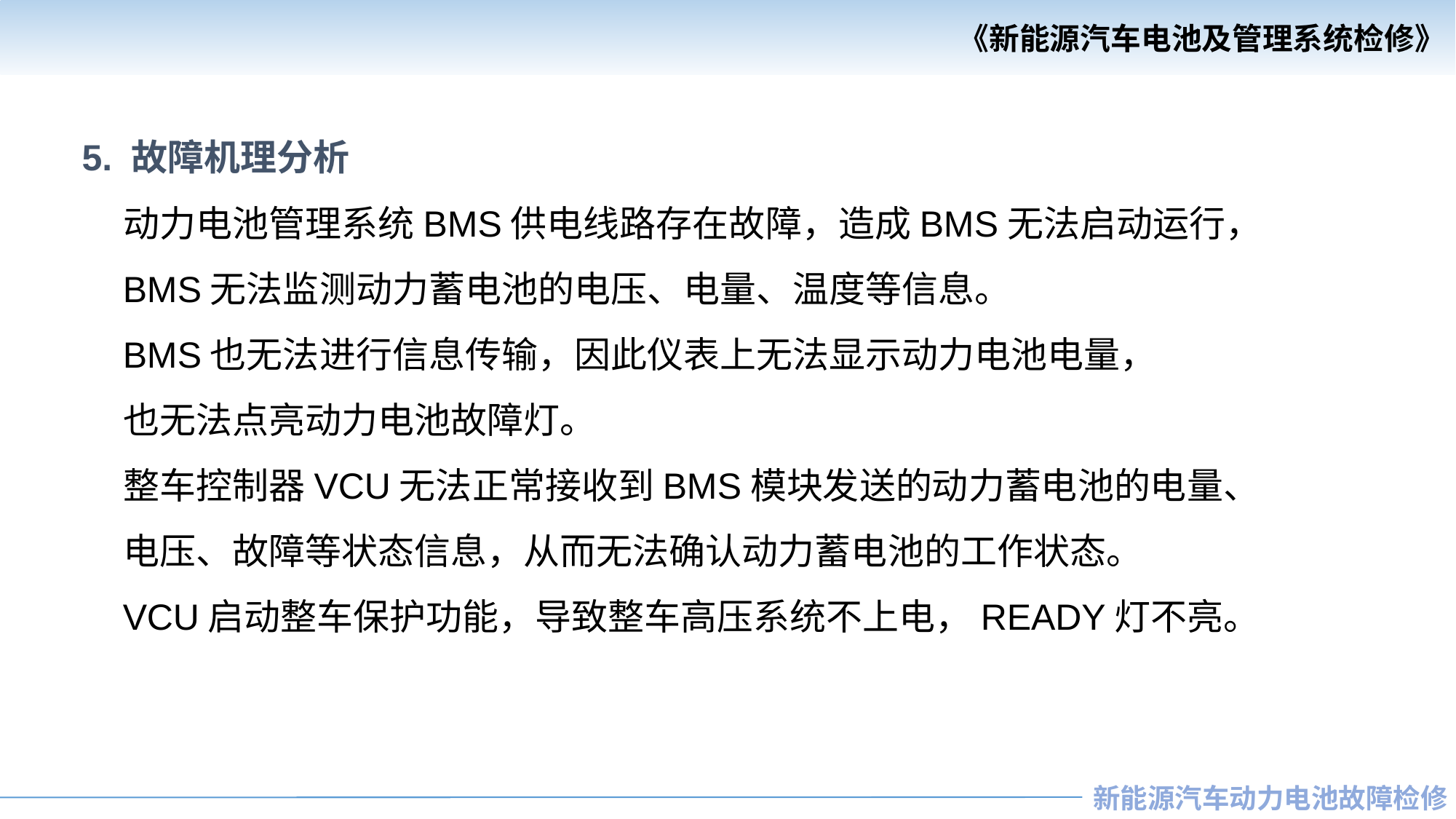

5. 故障机理分析
    动力电池管理系统BMS供电线路存在故障，造成BMS无法启动运行，
    BMS无法监测动力蓄电池的电压、电量、温度等信息。
    BMS也无法进行信息传输，因此仪表上无法显示动力电池电量，
    也无法点亮动力电池故障灯。
    整车控制器VCU无法正常接收到BMS模块发送的动力蓄电池的电量、
    电压、故障等状态信息，从而无法确认动力蓄电池的工作状态。
    VCU启动整车保护功能，导致整车高压系统不上电，READY灯不亮。